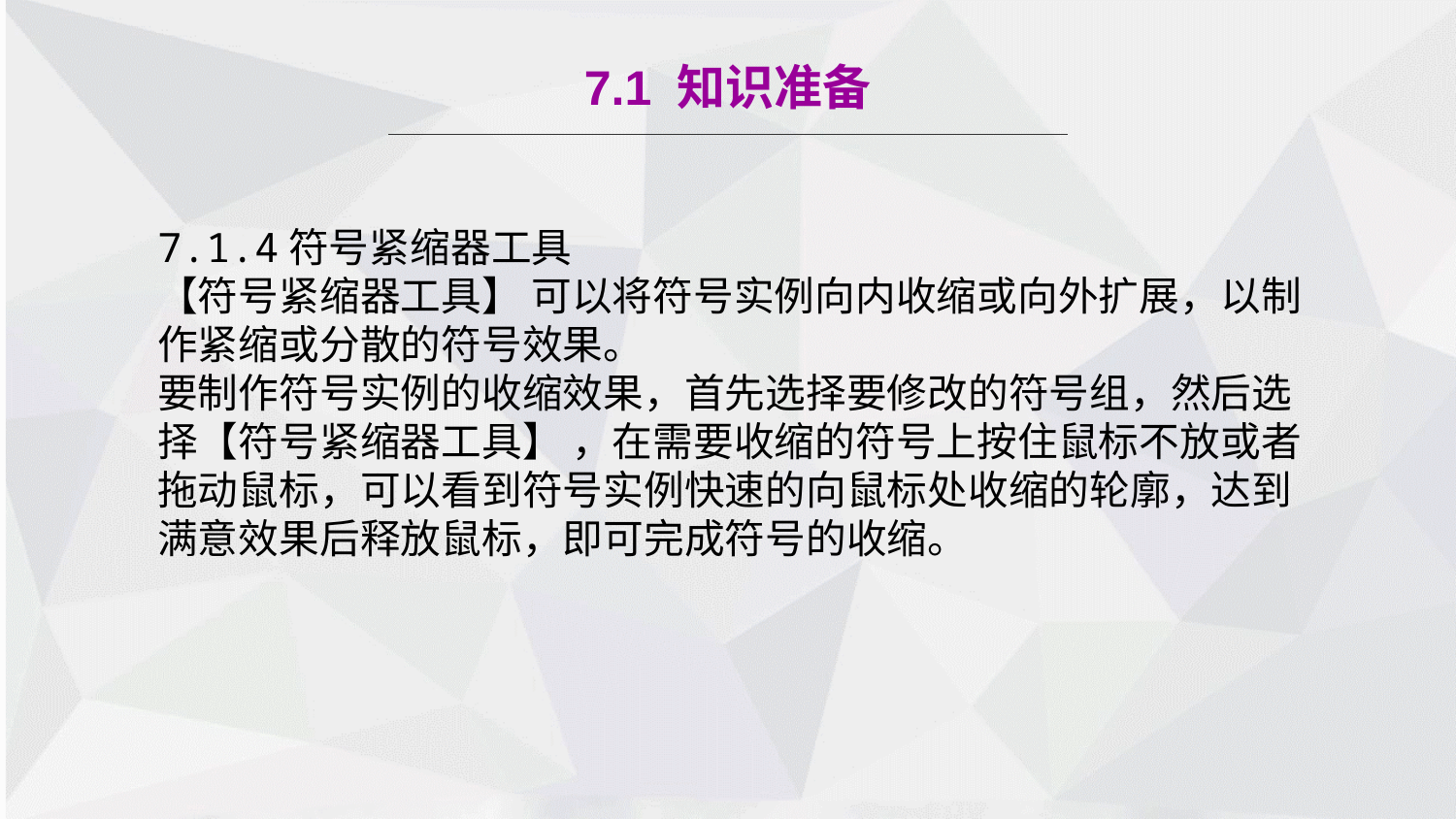

7.1 知识准备
7.1.4符号紧缩器工具
【符号紧缩器工具】 可以将符号实例向内收缩或向外扩展，以制作紧缩或分散的符号效果。
要制作符号实例的收缩效果，首先选择要修改的符号组，然后选择【符号紧缩器工具】 ，在需要收缩的符号上按住鼠标不放或者拖动鼠标，可以看到符号实例快速的向鼠标处收缩的轮廓，达到满意效果后释放鼠标，即可完成符号的收缩。